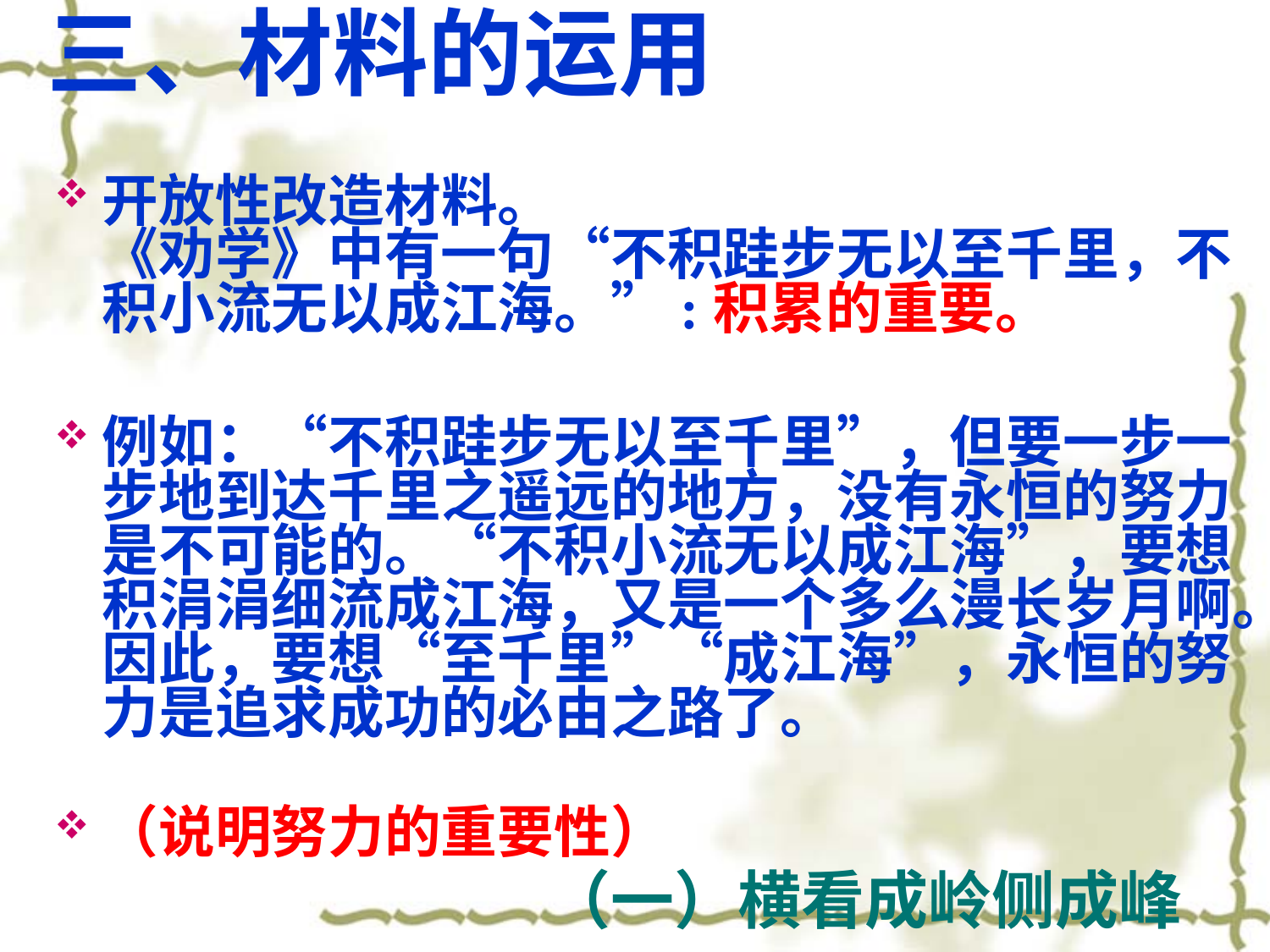

三、材料的运用
开放性改造材料。
《劝学》中有一句“不积跬步无以至千里，不积小流无以成江海。”:积累的重要。
例如：“不积跬步无以至千里”，但要一步一步地到达千里之遥远的地方，没有永恒的努力是不可能的。“不积小流无以成江海”，要想积涓涓细流成江海，又是一个多么漫长岁月啊。因此，要想“至千里”“成江海”，永恒的努力是追求成功的必由之路了。
（说明努力的重要性）
（一）横看成岭侧成峰